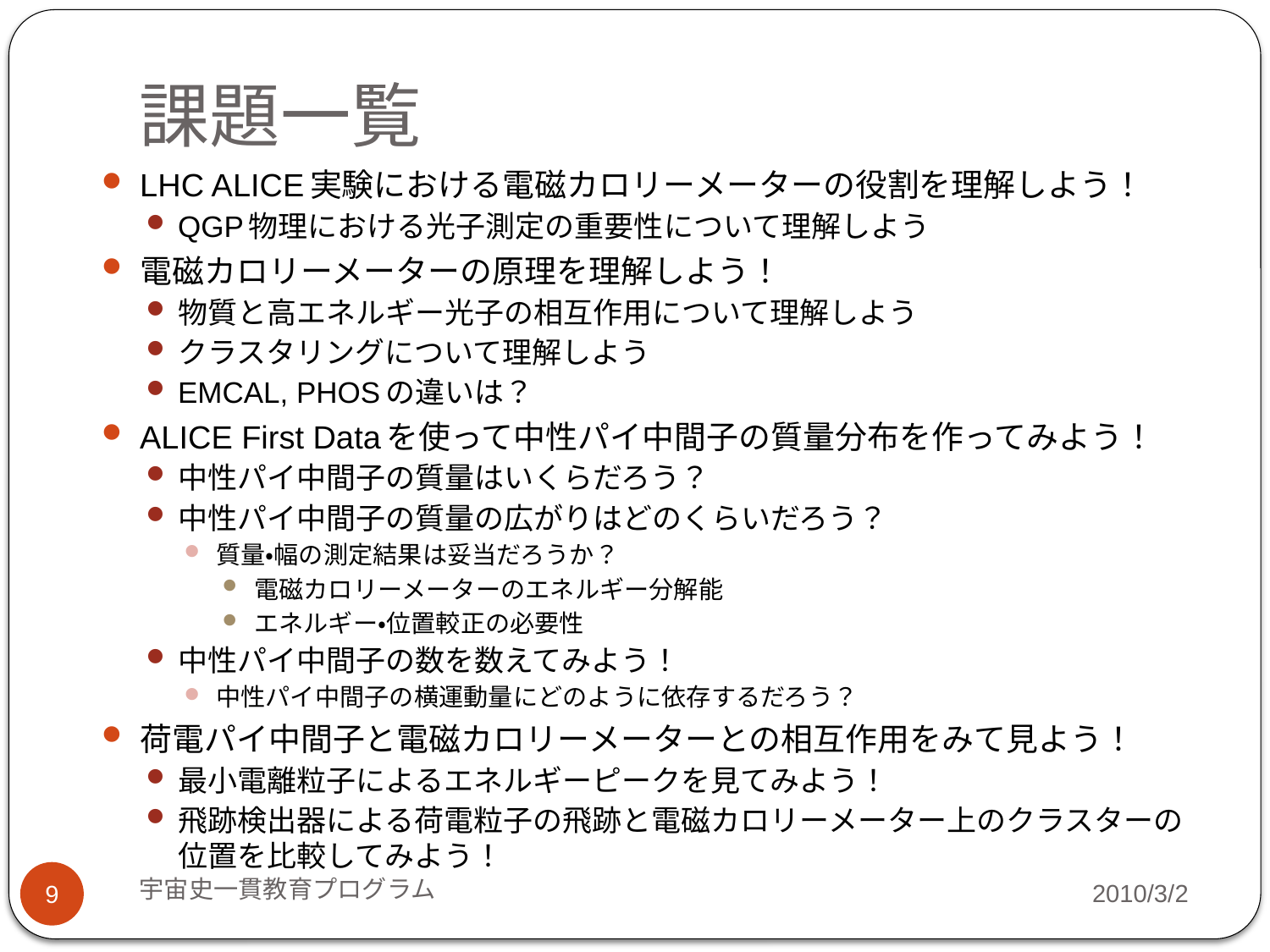

# 課題一覧
LHC ALICE実験における電磁カロリーメーターの役割を理解しよう！
QGP物理における光子測定の重要性について理解しよう
電磁カロリーメーターの原理を理解しよう！
物質と高エネルギー光子の相互作用について理解しよう
クラスタリングについて理解しよう
EMCAL, PHOSの違いは？
ALICE First Dataを使って中性パイ中間子の質量分布を作ってみよう！
中性パイ中間子の質量はいくらだろう？
中性パイ中間子の質量の広がりはどのくらいだろう？
質量・幅の測定結果は妥当だろうか？
電磁カロリーメーターのエネルギー分解能
エネルギー・位置較正の必要性
中性パイ中間子の数を数えてみよう！
中性パイ中間子の横運動量にどのように依存するだろう？
荷電パイ中間子と電磁カロリーメーターとの相互作用をみて見よう！
最小電離粒子によるエネルギーピークを見てみよう！
飛跡検出器による荷電粒子の飛跡と電磁カロリーメーター上のクラスターの位置を比較してみよう！

宇宙史一貫教育プログラム
2010/3/2
9